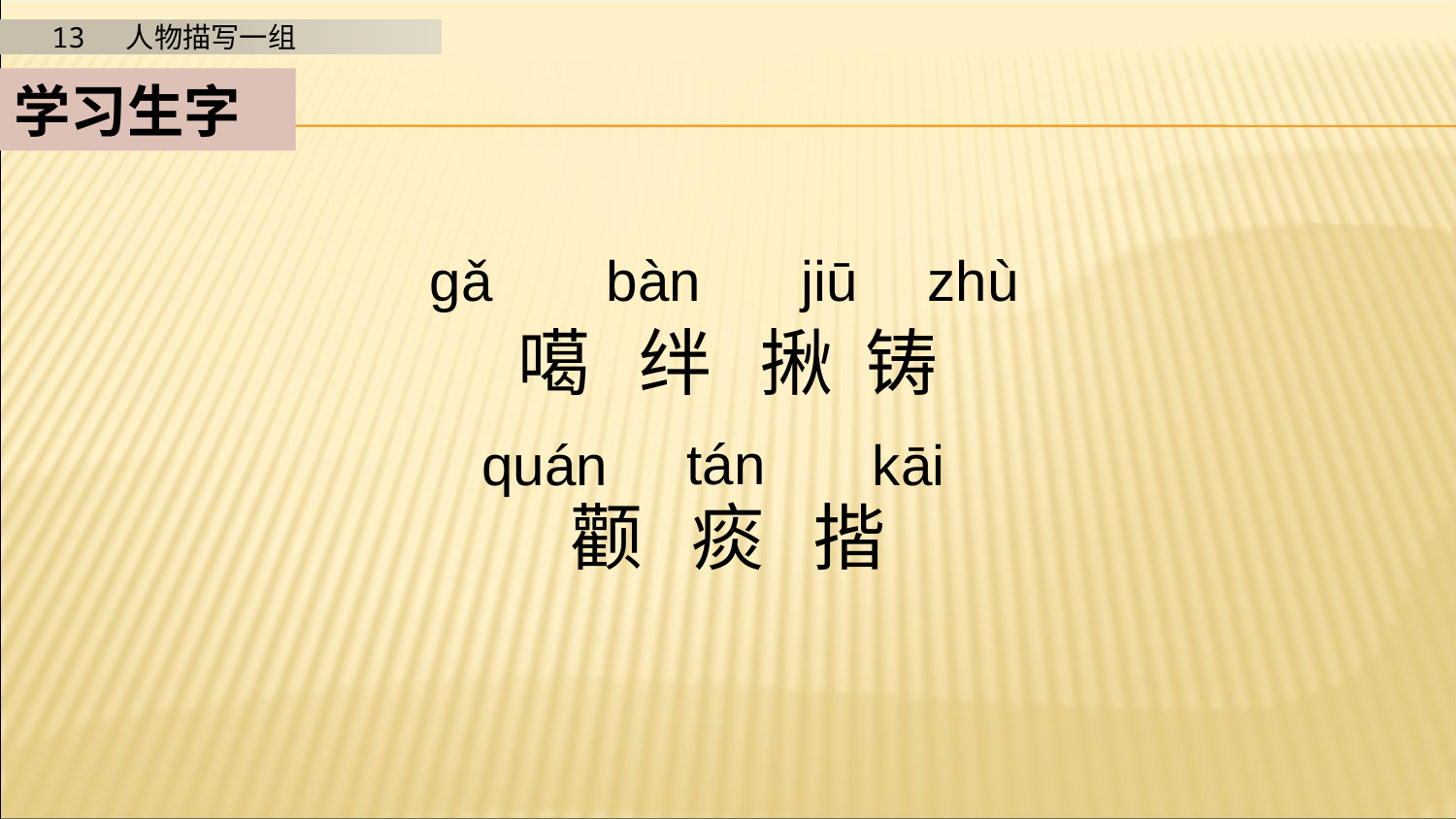

学习生字
gǎ
bàn
jiū
zhù
噶   绊   揪  铸

颧   痰   揩
tán
kāi
quán